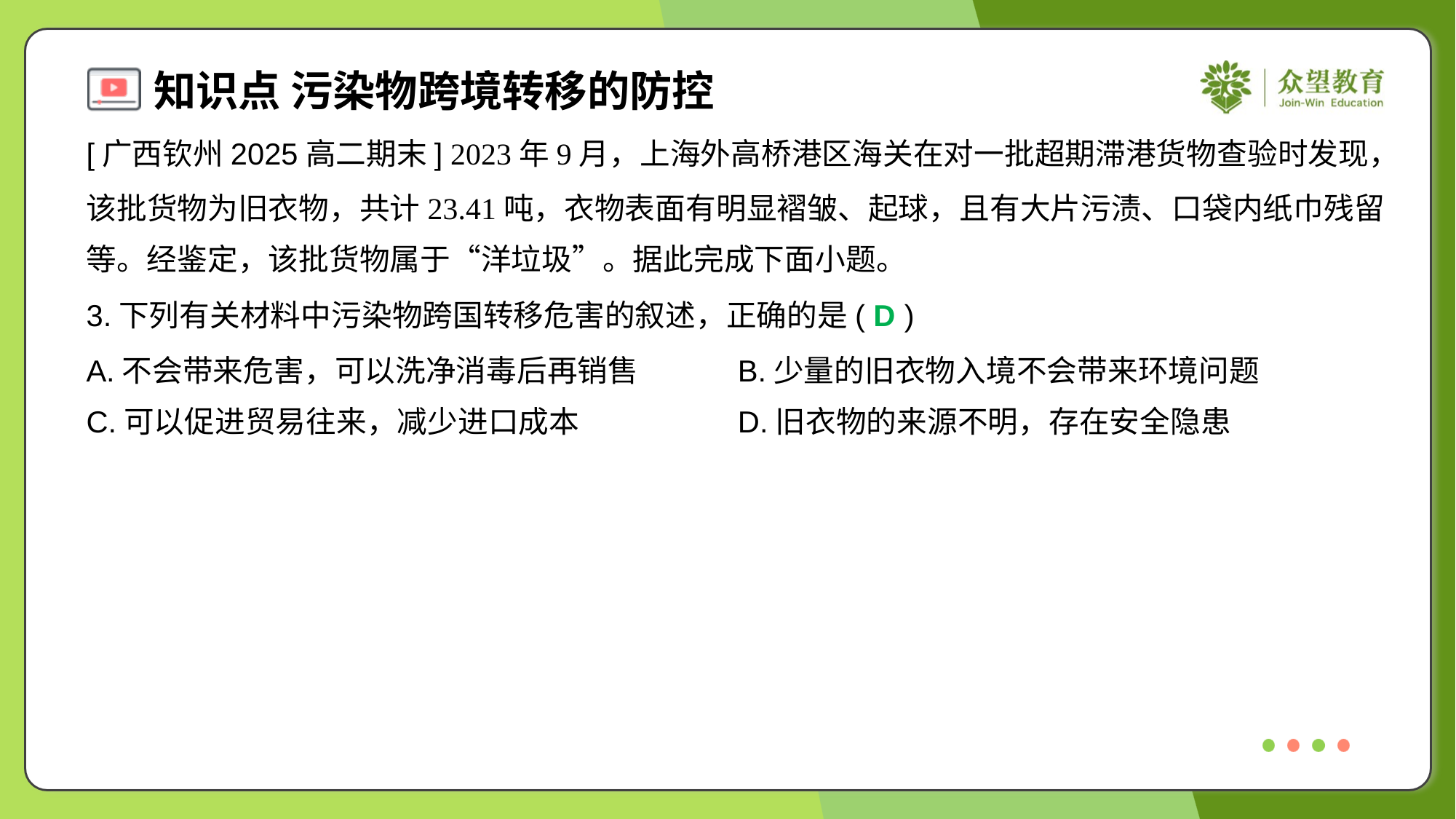

[广西钦州2025高二期末] 2023年9月，上海外高桥港区海关在对一批超期滞港货物查验时发现，
该批货物为旧衣物，共计23.41吨，衣物表面有明显褶皱、起球，且有大片污渍、口袋内纸巾残留
等。经鉴定，该批货物属于“洋垃圾”。据此完成下面小题。
3.下列有关材料中污染物跨国转移危害的叙述，正确的是(     )
D
A.不会带来危害，可以洗净消毒后再销售	B.少量的旧衣物入境不会带来环境问题
C.可以促进贸易往来，减少进口成本	D.旧衣物的来源不明，存在安全隐患